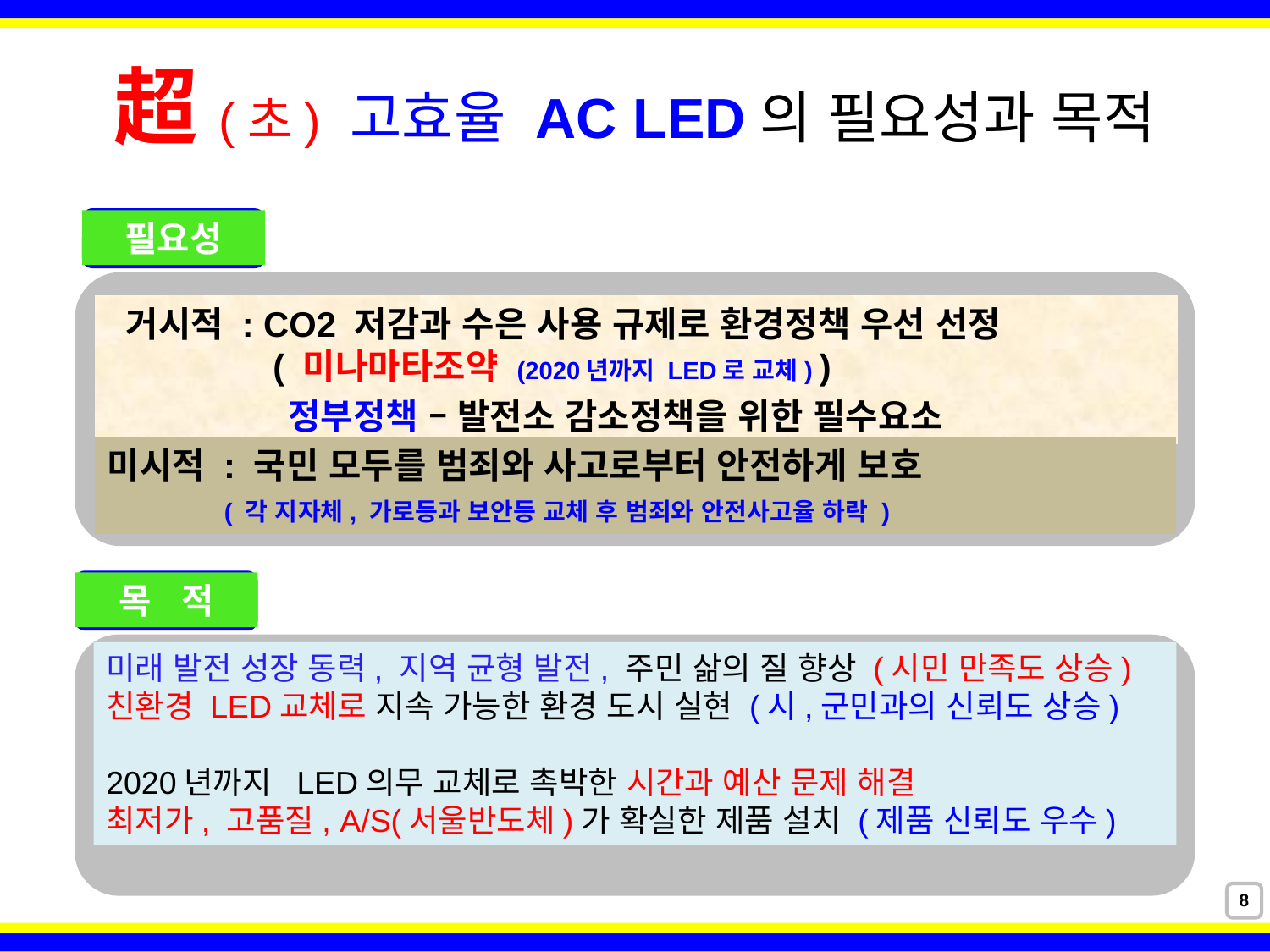

超(초) 고효율 AC LED의 필요성과 목적

필요성

 거시적 : CO2 저감과 수은 사용 규제로 환경정책 우선 선정
                 ( 미나마타조약 (2020년까지 LED로 교체) )
                정부정책 – 발전소 감소정책을 위한 필수요소

미시적 : 국민 모두를 범죄와 사고로부터 안전하게 보호
            ( 각 지자체, 가로등과 보안등 교체 후 범죄와 안전사고율 하락 )

목   적

미래 발전 성장 동력, 지역 균형 발전, 주민 삶의 질 향상 (시민 만족도 상승)
친환경 LED교체로 지속 가능한 환경 도시 실현 (시,군민과의 신뢰도 상승)

2020년까지  LED의무 교체로 촉박한 시간과 예산 문제 해결
최저가, 고품질, A/S(서울반도체)가 확실한 제품 설치 (제품 신뢰도 우수)
8